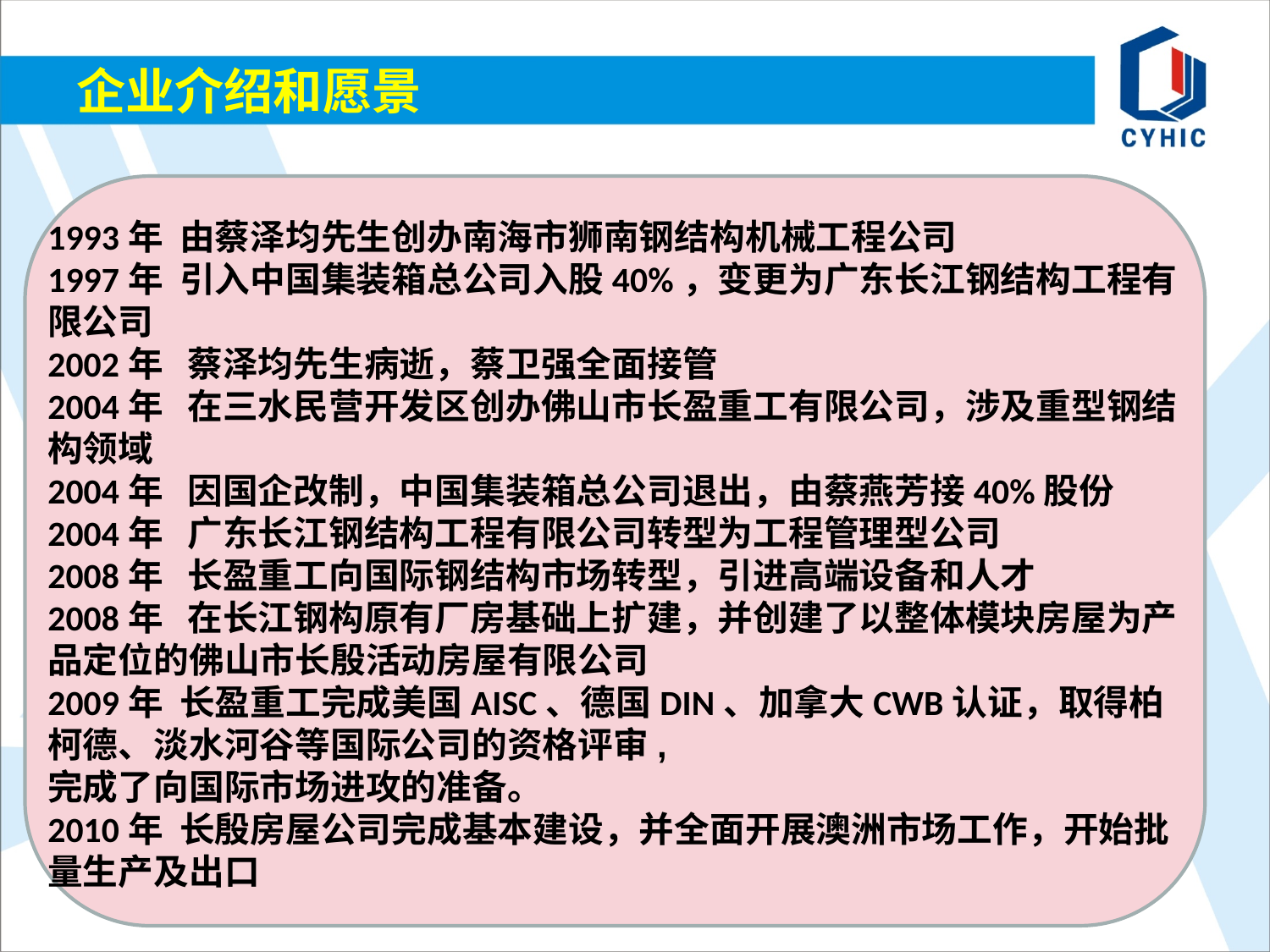

# 企业介绍和愿景

1993年  由蔡泽均先生创办南海市狮南钢结构机械工程公司
1997年  引入中国集装箱总公司入股40%，变更为广东长江钢结构工程有限公司
2002年   蔡泽均先生病逝，蔡卫强全面接管
2004年   在三水民营开发区创办佛山市长盈重工有限公司，涉及重型钢结构领域
2004年   因国企改制，中国集装箱总公司退出，由蔡燕芳接40%股份
2004年   广东长江钢结构工程有限公司转型为工程管理型公司
2008年   长盈重工向国际钢结构市场转型，引进高端设备和人才
2008年   在长江钢构原有厂房基础上扩建，并创建了以整体模块房屋为产品定位的佛山市长殷活动房屋有限公司
2009年  长盈重工完成美国AISC、德国DIN、加拿大CWB认证，取得柏柯德、淡水河谷等国际公司的资格评审,
完成了向国际市场进攻的准备。
2010年  长殷房屋公司完成基本建设，并全面开展澳洲市场工作，开始批量生产及出口